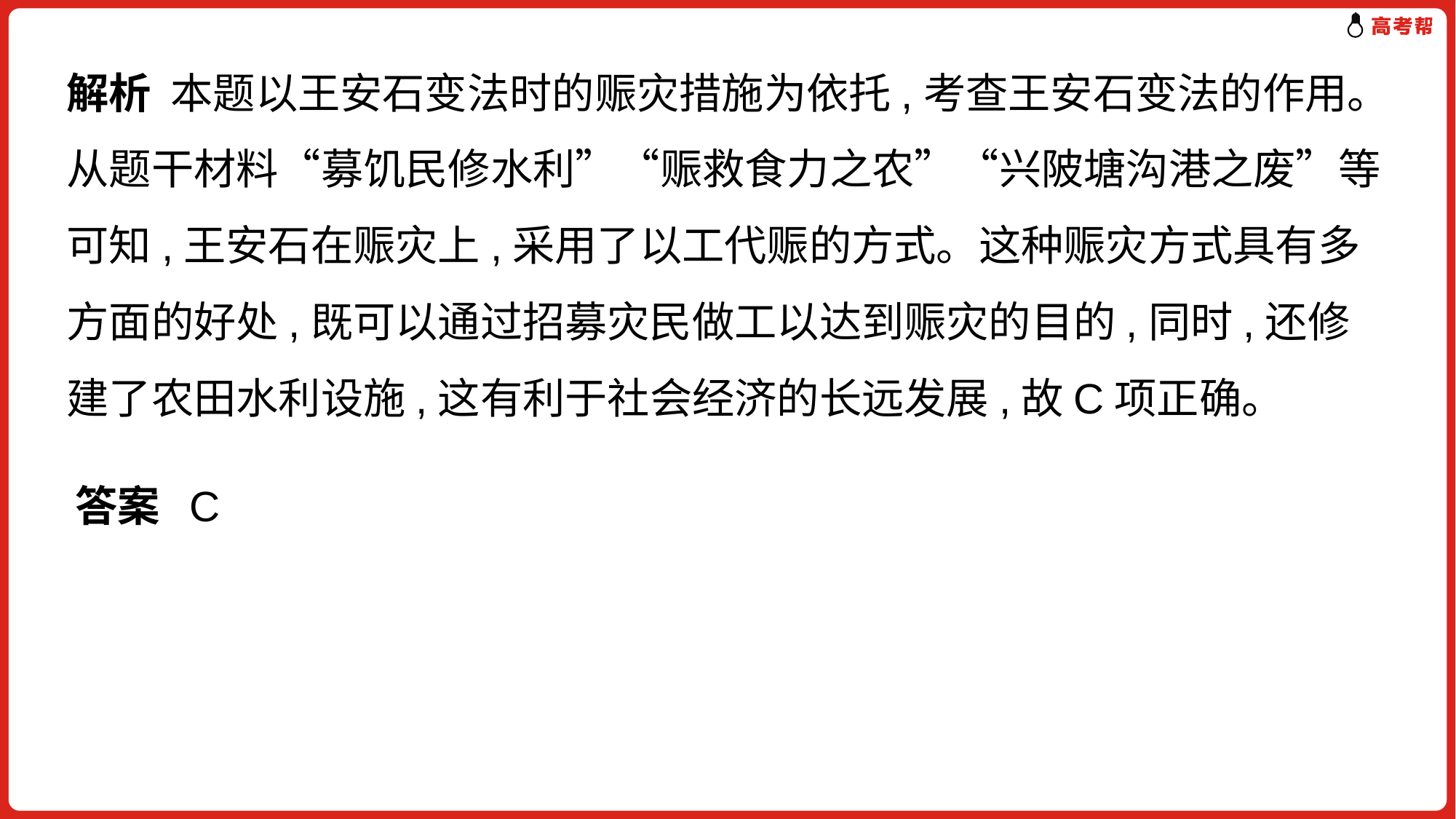

解析  本题以王安石变法时的赈灾措施为依托,考查王安石变法的作用。从题干材料“募饥民修水利”“赈救食力之农”“兴陂塘沟港之废”等可知,王安石在赈灾上,采用了以工代赈的方式。这种赈灾方式具有多方面的好处,既可以通过招募灾民做工以达到赈灾的目的,同时,还修建了农田水利设施,这有利于社会经济的长远发展,故C项正确。
答案  C